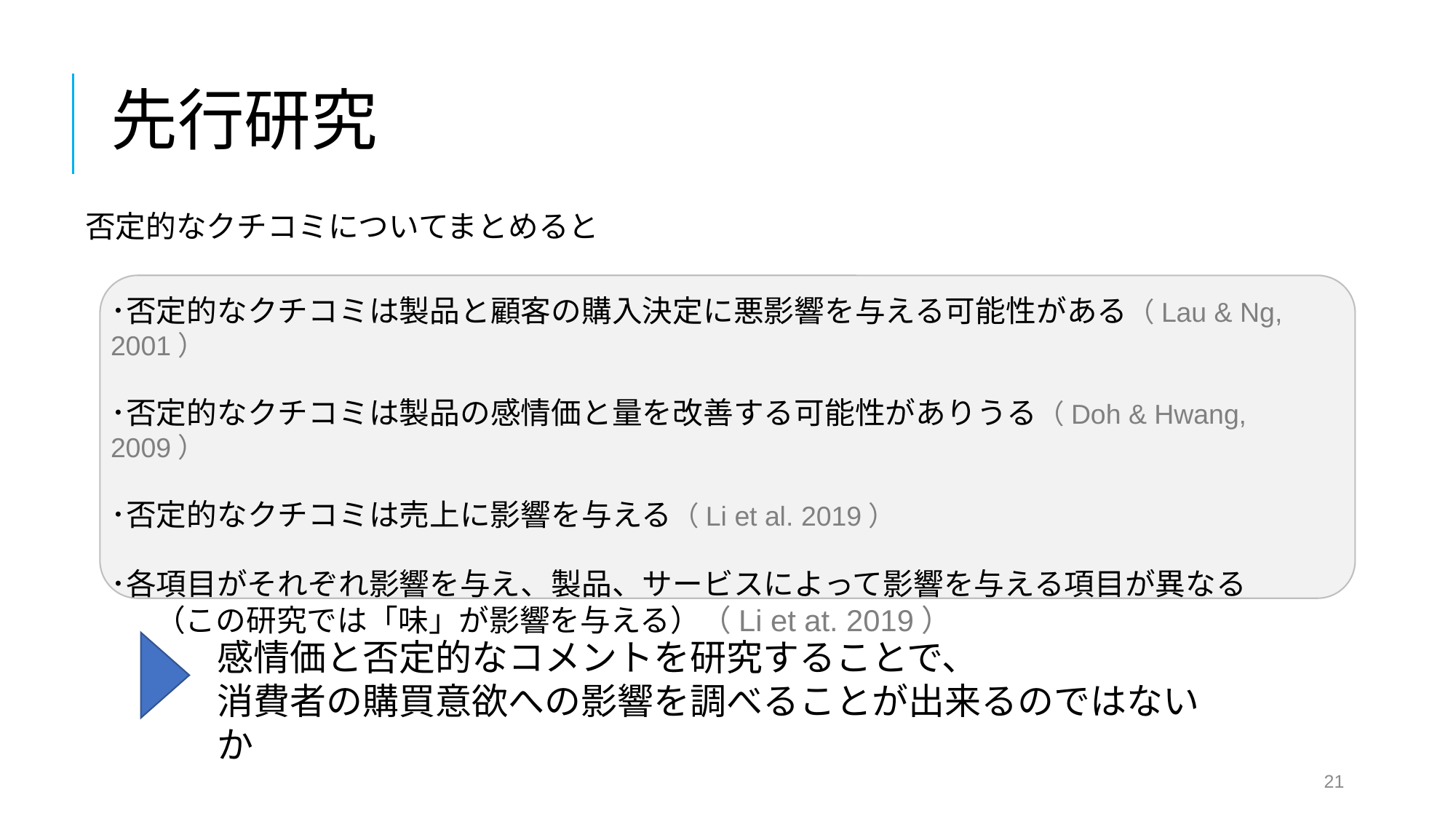

# 先行研究
否定的なクチコミについてまとめると

･否定的なクチコミは製品と顧客の購入決定に悪影響を与える可能性がある（Lau & Ng, 2001）

･否定的なクチコミは製品の感情価と量を改善する可能性がありうる（Doh & Hwang, 2009）

･否定的なクチコミは売上に影響を与える（Li et al. 2019）

･各項目がそれぞれ影響を与え、製品、サービスによって影響を与える項目が異なる
 　（この研究では「味」が影響を与える）（Li et at. 2019）
感情価と否定的なコメントを研究することで、
消費者の購買意欲への影響を調べることが出来るのではないか

21